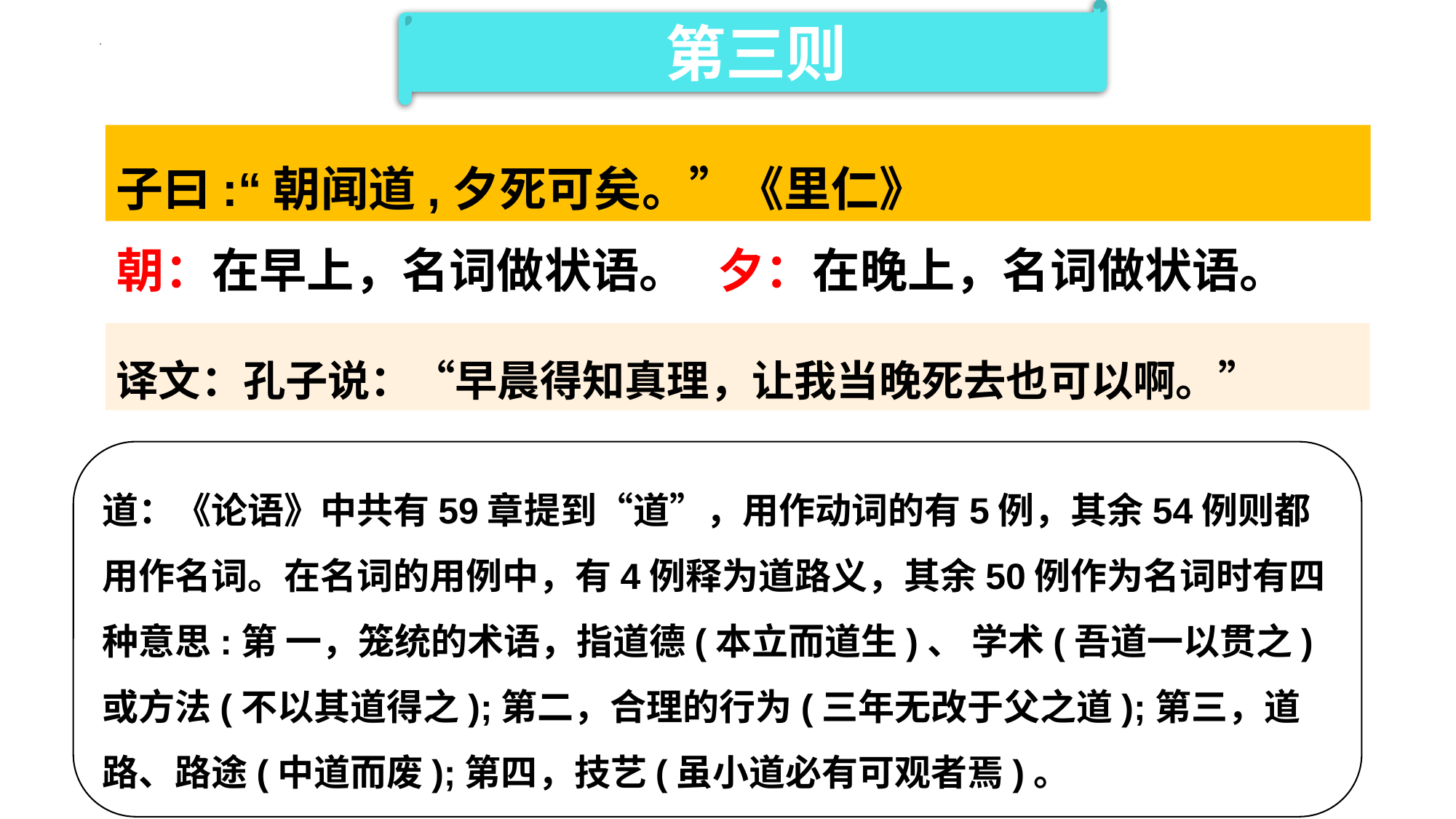

第三则
子曰:“朝闻道,夕死可矣。”《里仁》
朝：在早上，名词做状语。
夕：在晚上，名词做状语。
译文：孔子说：“早晨得知真理，让我当晚死去也可以啊。”
道：《论语》中共有59章提到“道”，用作动词的有5例，其余54例则都用作名词。在名词的用例中，有4例释为道路义，其余50例作为名词时有四种意思:第 一，笼统的术语，指道德(本立而道生)、 学术(吾道一以贯之)或方法(不以其道得之);第二，合理的行为(三年无改于父之道);第三，道路、路途(中道而废);第四，技艺(虽小道必有可观者焉)。